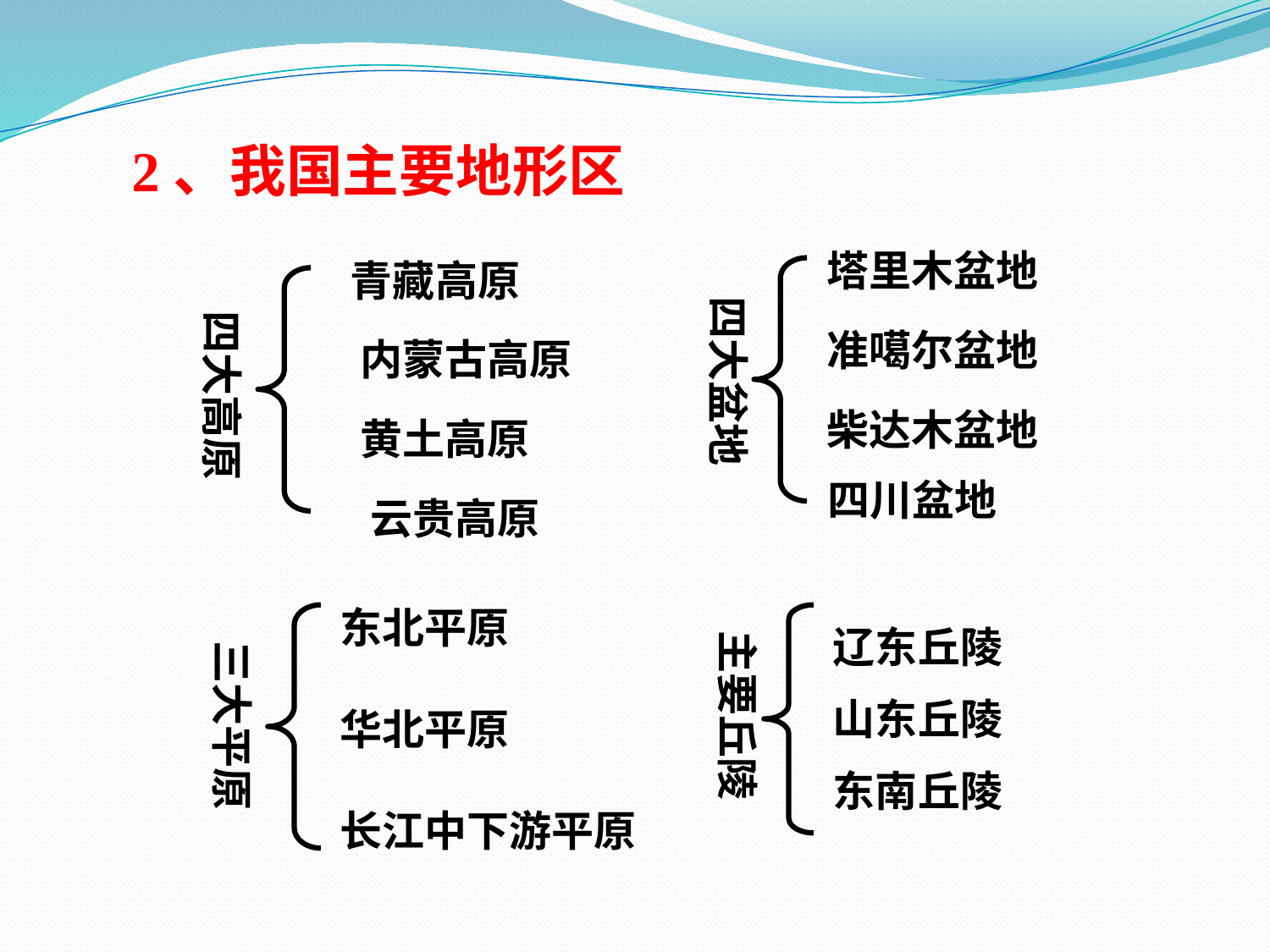

2、我国主要地形区
四大盆地
塔里木盆地
青藏高原
四大高原

准噶尔盆地
内蒙古高原
柴达木盆地
黄土高原

四川盆地
云贵高原
东北平原

华北平原

长江中下游平原

主要丘陵
辽东丘陵
山东丘陵
东南丘陵
三大平原